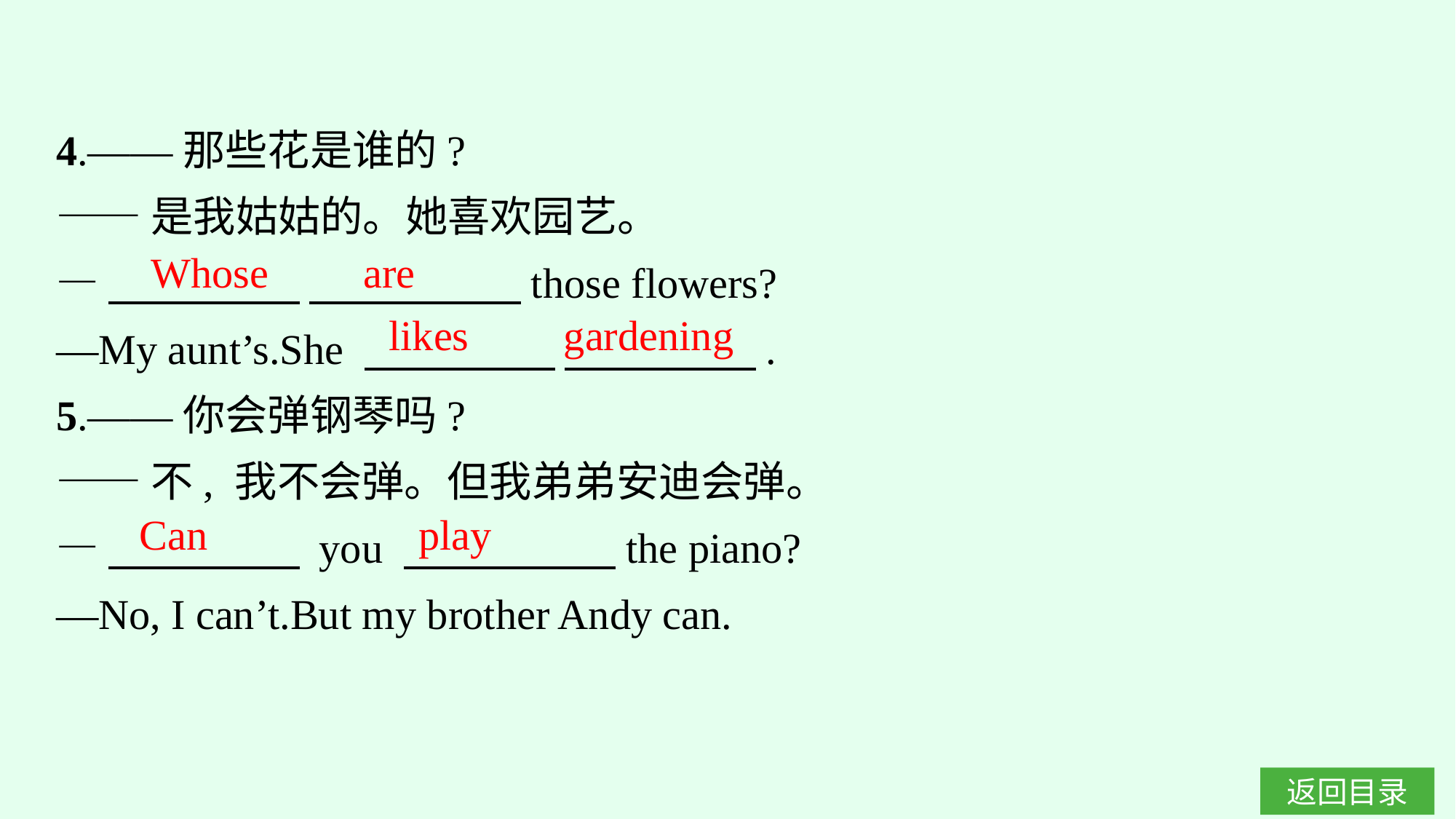

4.——那些花是谁的?
——是我姑姑的。她喜欢园艺。
—　　　　  　　　　　those flowers?
—My aunt’s.She 　　　　  　　　　 .
5.——你会弹钢琴吗?
——不, 我不会弹。但我弟弟安迪会弹。
—　　　　  you 　　　　　the piano?
—No, I can’t.But my brother Andy can.
Whose         are
likes         gardening
Can                    play